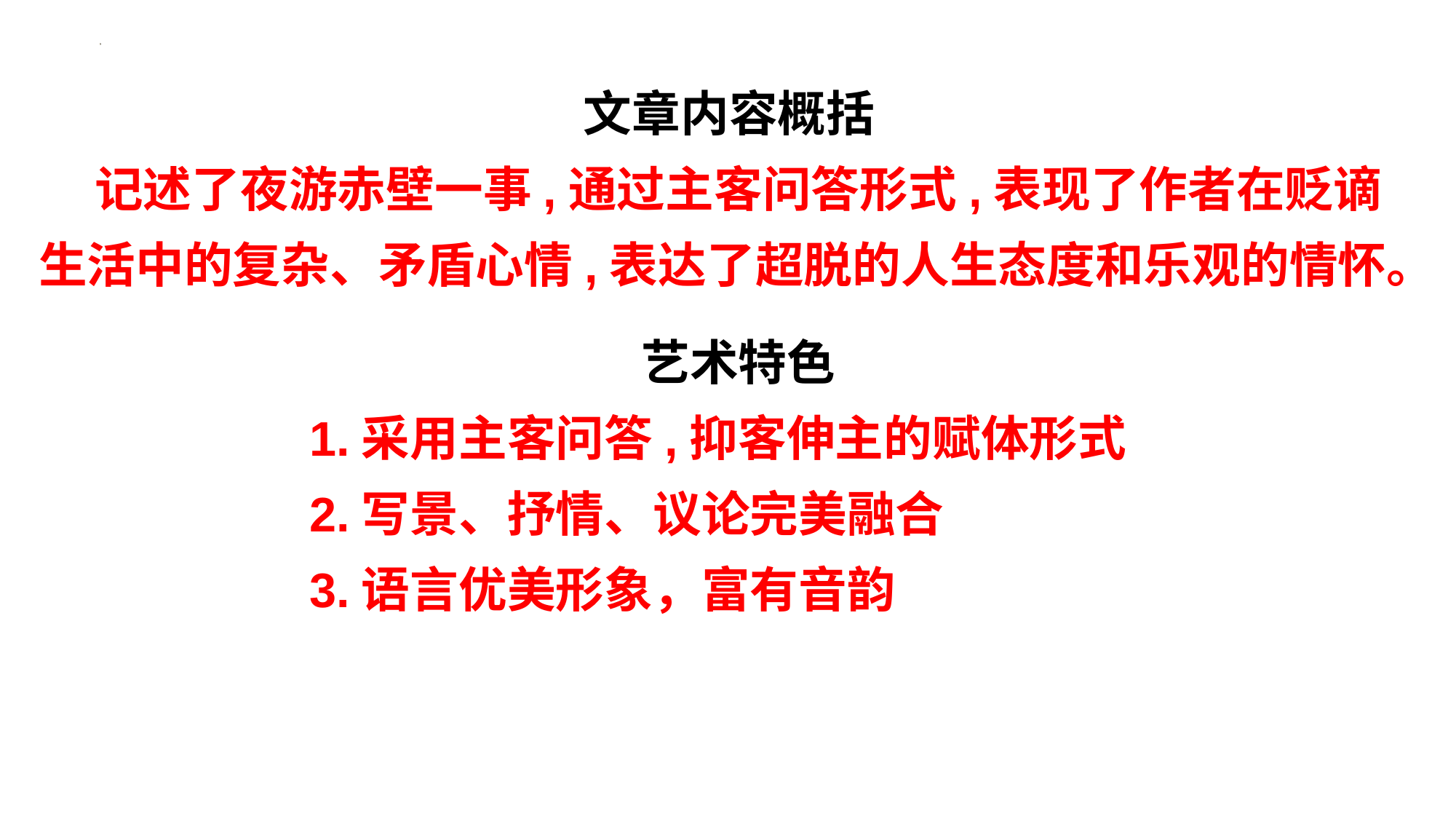

文章内容概括
    记述了夜游赤壁一事,通过主客问答形式,表现了作者在贬谪生活中的复杂、矛盾心情,表达了超脱的人生态度和乐观的情怀。
艺术特色
1.采用主客问答,抑客伸主的赋体形式
2.写景、抒情、议论完美融合
3.语言优美形象，富有音韵